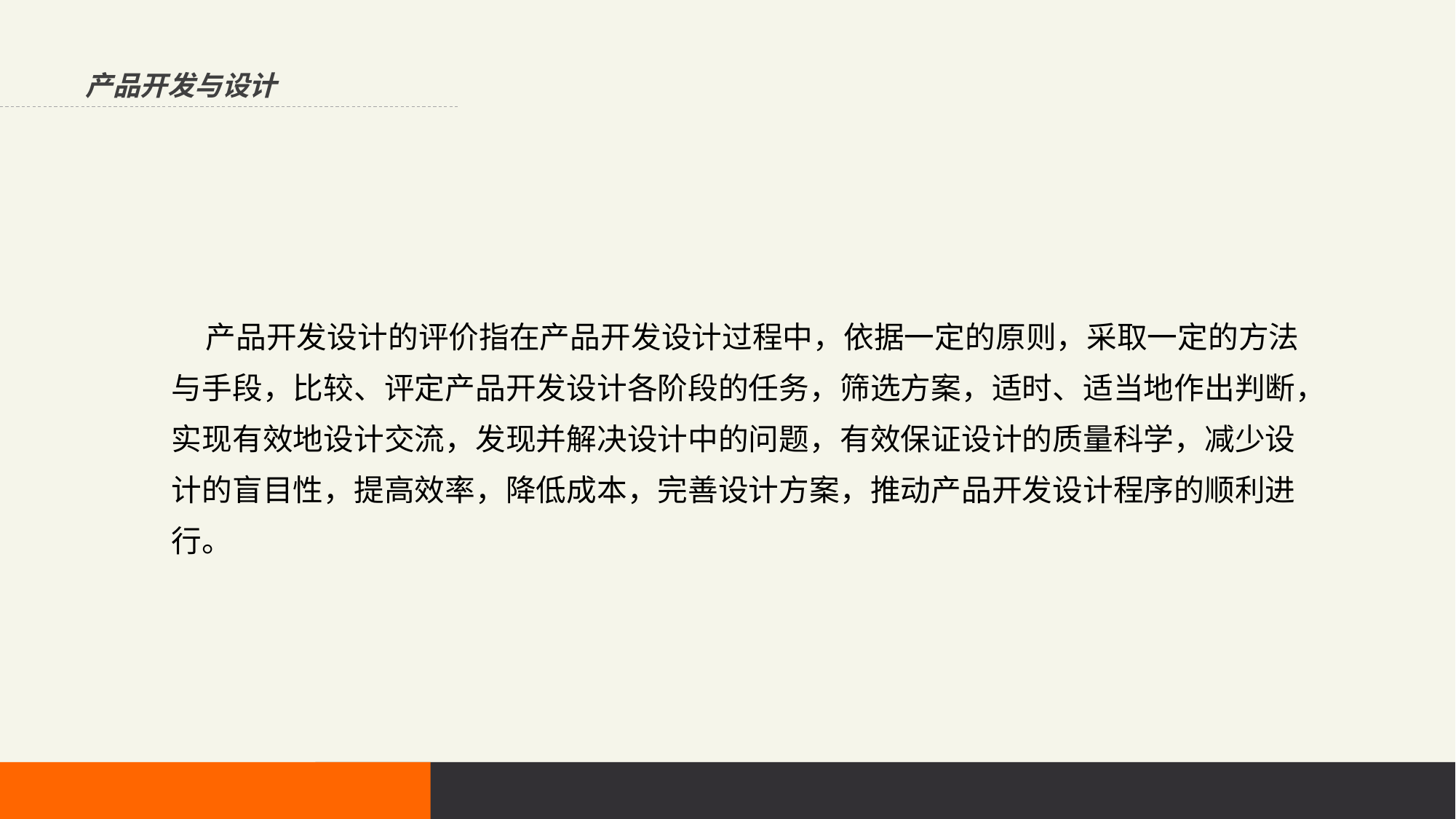

产品开发与设计
    产品开发设计的评价指在产品开发设计过程中，依据一定的原则，采取一定的方法与手段，比较、评定产品开发设计各阶段的任务，筛选方案，适时、适当地作出判断，实现有效地设计交流，发现并解决设计中的问题，有效保证设计的质量科学，减少设计的盲目性，提高效率，降低成本，完善设计方案，推动产品开发设计程序的顺利进行。